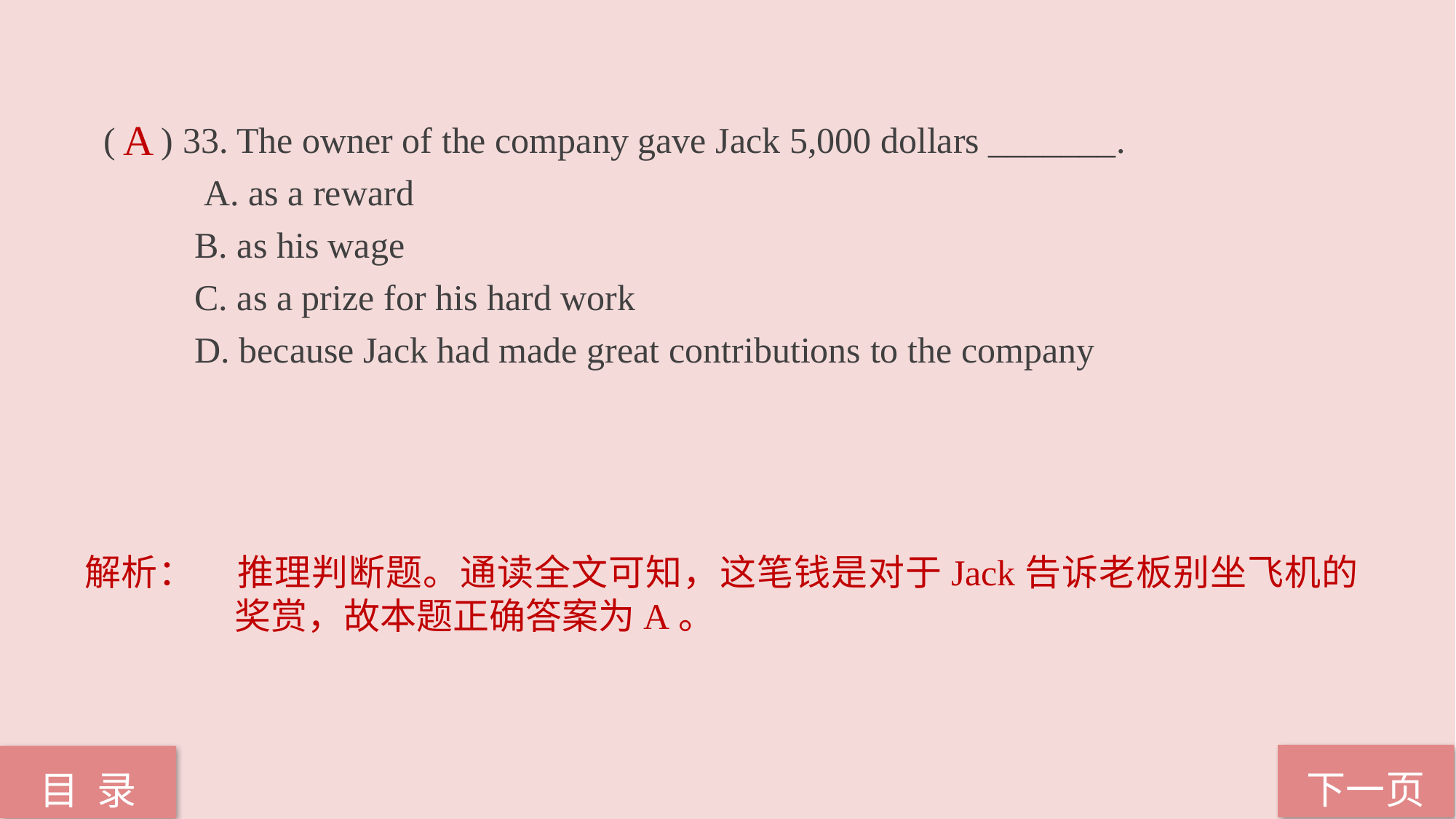

(     ) 33. The owner of the company gave Jack 5,000 dollars _______.
           A. as a reward
          B. as his wage
          C. as a prize for his hard work
          D. because Jack had made great contributions to the company
A
解析：	推理判断题。通读全文可知，这笔钱是对于Jack告诉老板别坐飞机的奖赏，故本题正确答案为A。